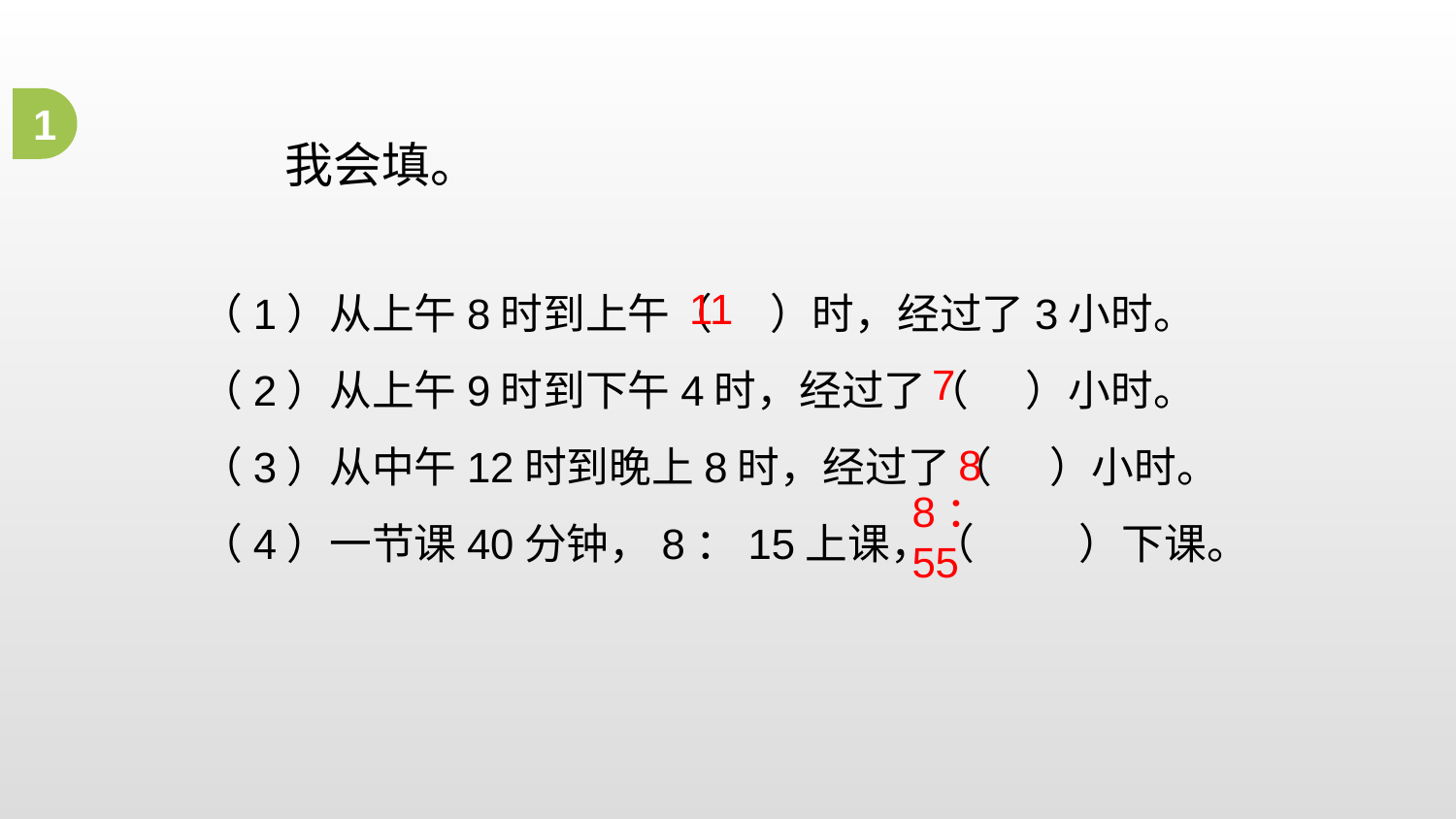

1
我会填。
（1）从上午8时到上午（      ）时，经过了3小时。
（2）从上午9时到下午4时，经过了（      ）小时。
（3）从中午12时到晚上8时，经过了（      ）小时。
（4）一节课40分钟，8：15上课，（           ）下课。
11
7
8
8：55